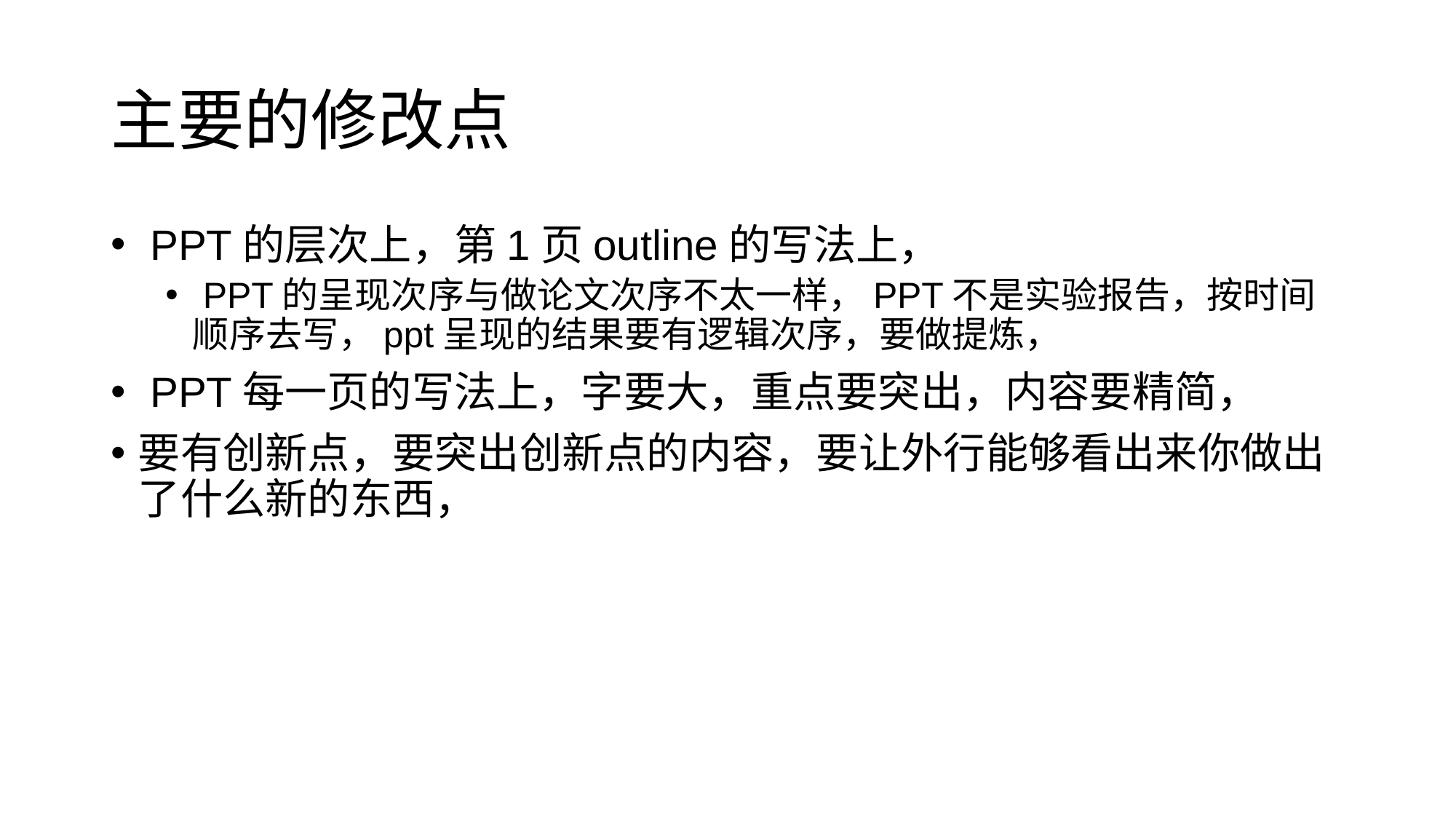

# 主要的修改点
 PPT的层次上，第1页outline的写法上，
 PPT的呈现次序与做论文次序不太一样，PPT不是实验报告，按时间顺序去写，ppt呈现的结果要有逻辑次序，要做提炼，
 PPT每一页的写法上，字要大，重点要突出，内容要精简，
要有创新点，要突出创新点的内容，要让外行能够看出来你做出了什么新的东西，